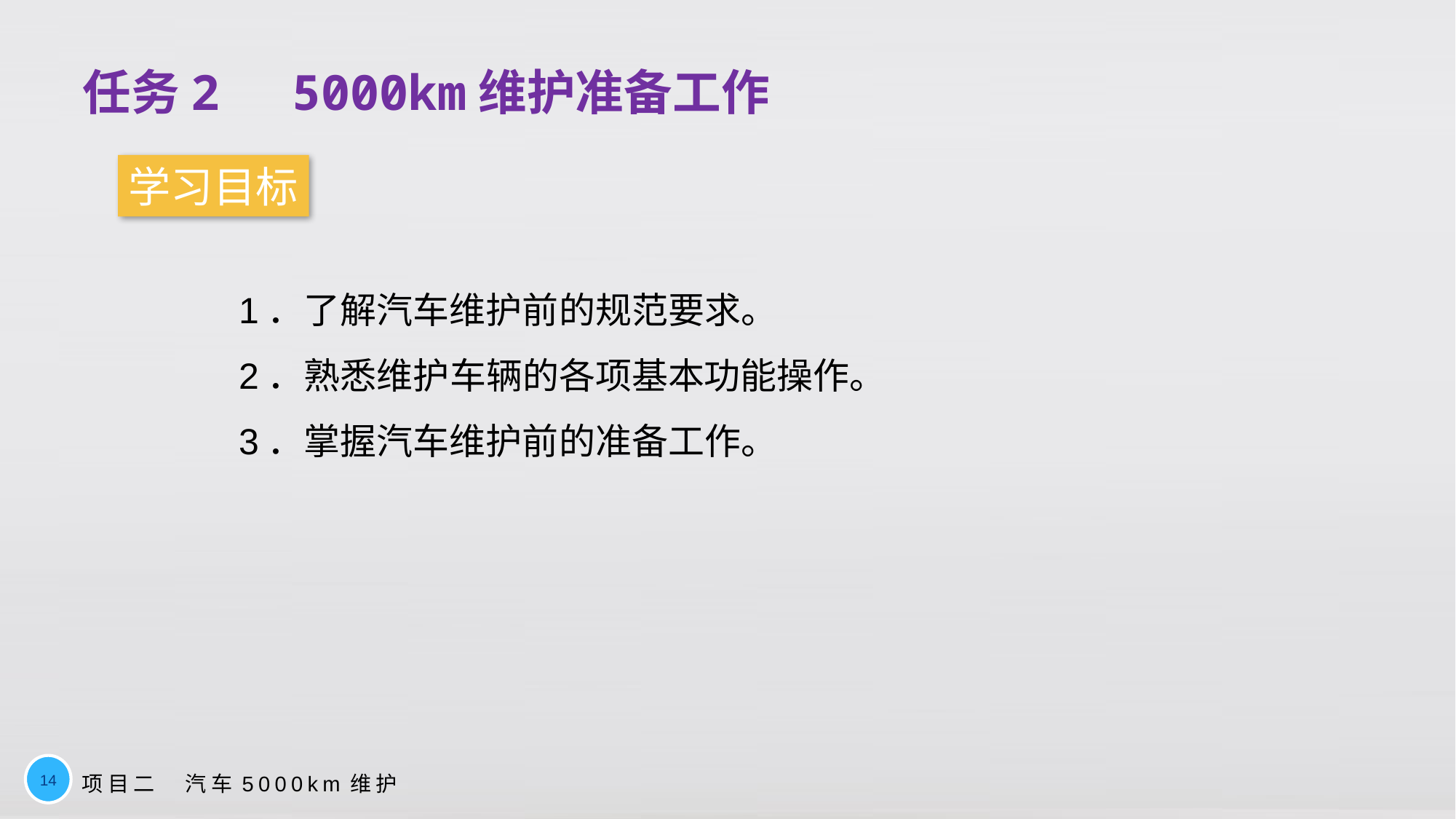

任务2　5000km维护准备工作
学习目标
1．了解汽车维护前的规范要求。
2．熟悉维护车辆的各项基本功能操作。
3．掌握汽车维护前的准备工作。
14